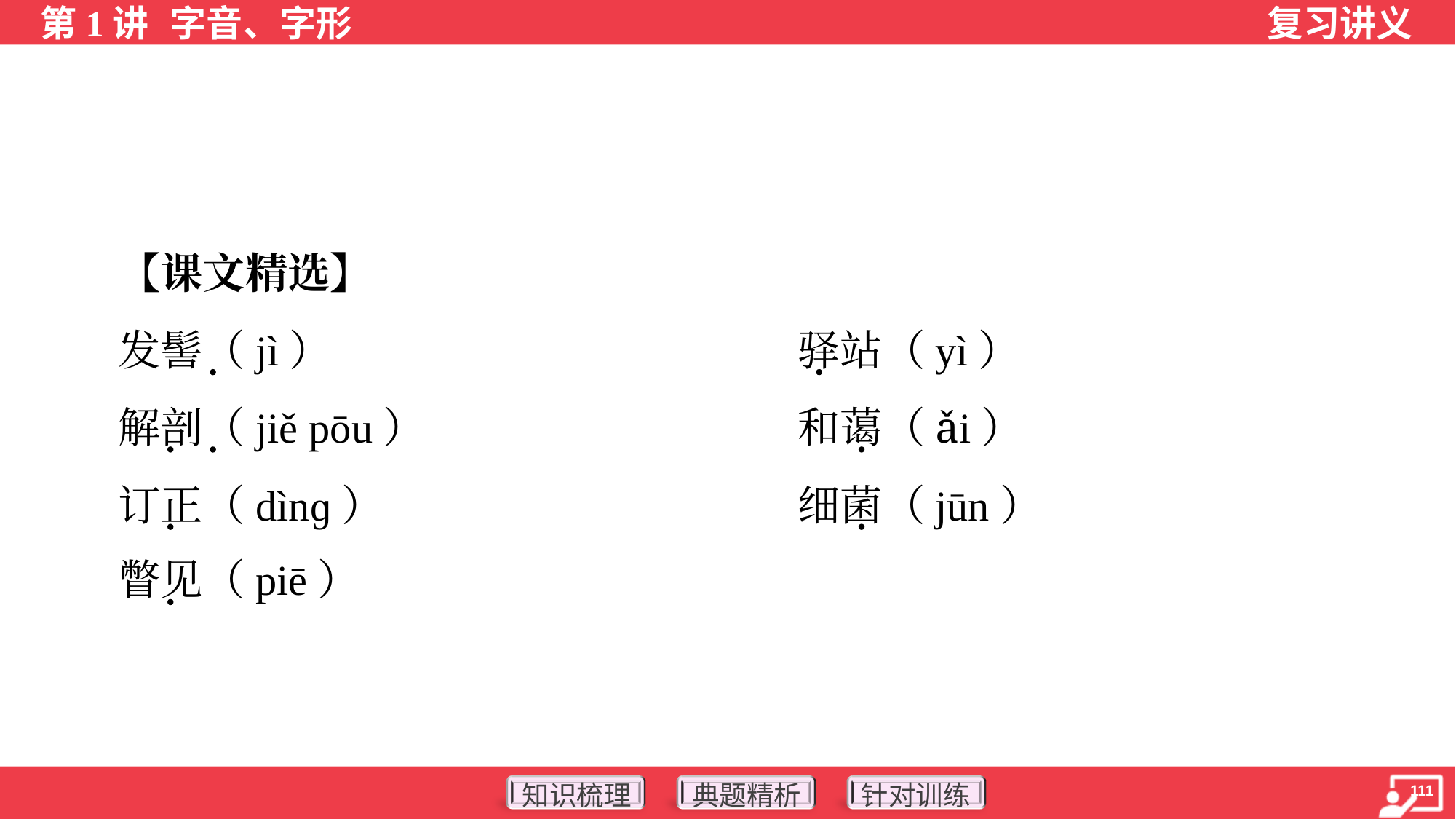

【课文精选】
    发髻（jì）	驿站（yì）
    解剖（jiě pōu）	和蔼（ǎi）
    订正（dìnɡ）	细菌（jūn）
    瞥见（piē）